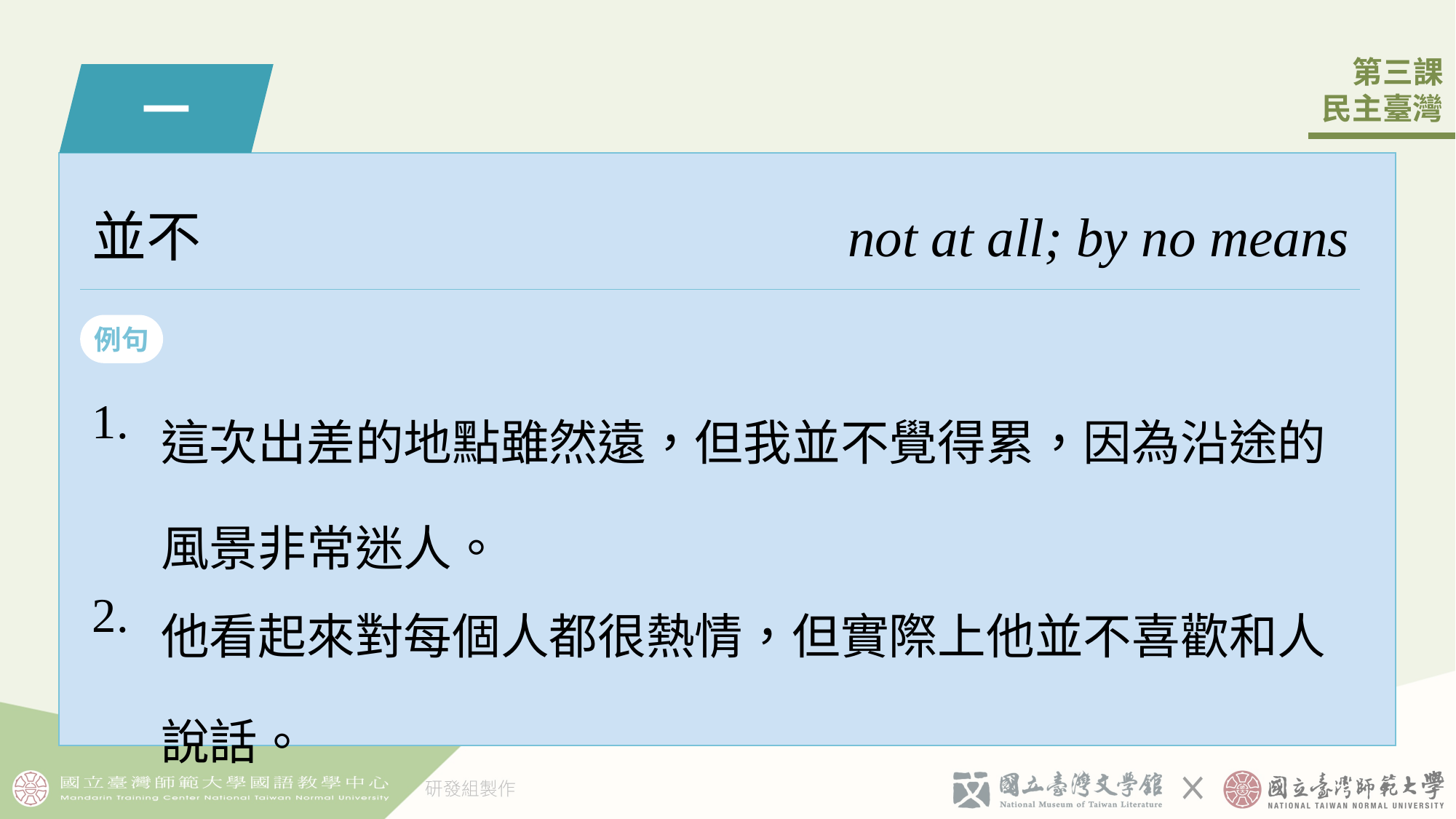

一
並不
not at all; by no means
例句
| 1. | 這次出差󠇡的地點雖然遠，但我並不覺得󠇡累，因為󠇡沿途的風景非常迷人。 |
| --- | --- |
| 2. | 他看起來對每個󠇡人都很熱情，但實際上他並不喜歡和󠇡人說話。 |
2